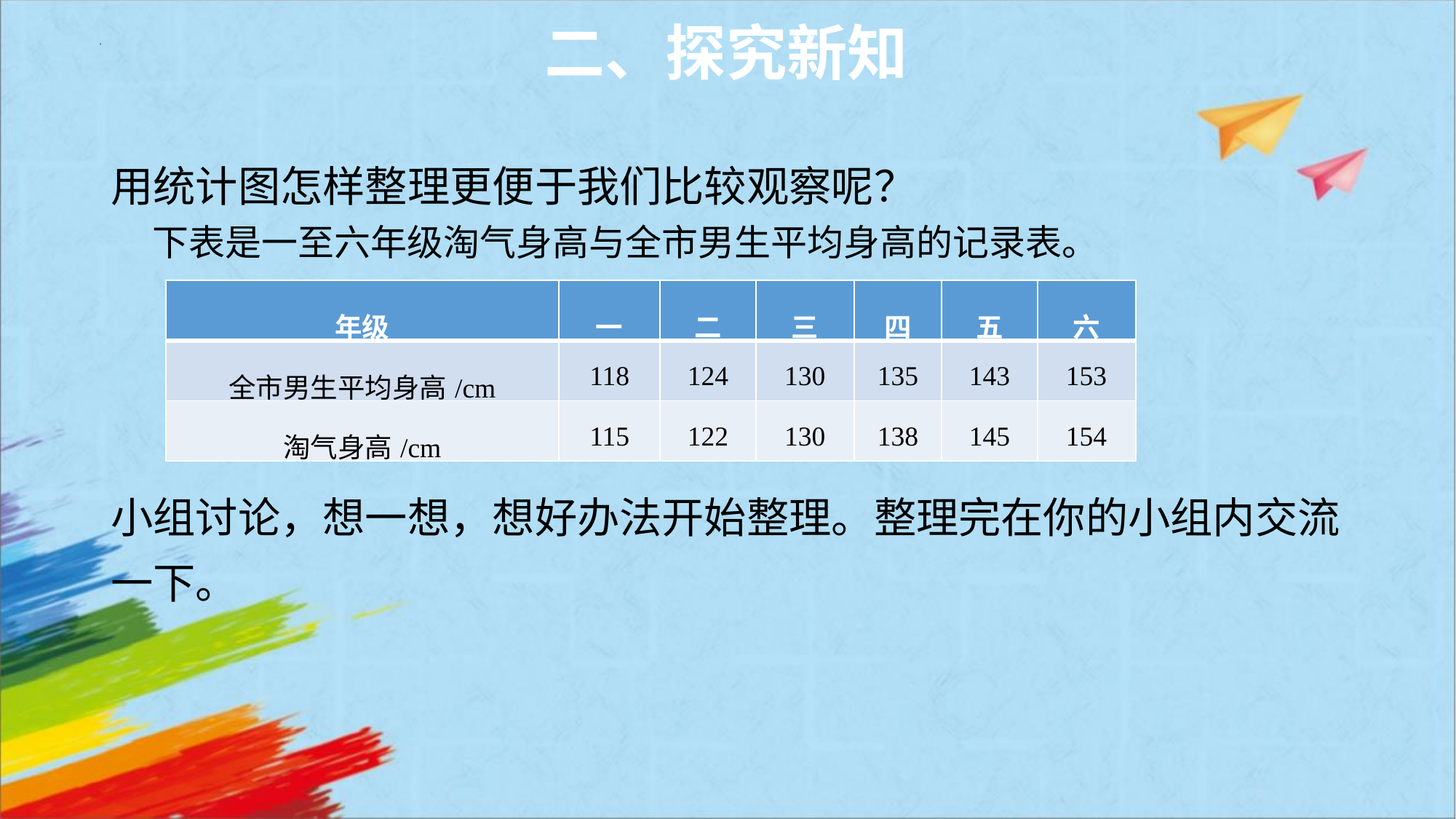

二、探究新知
用统计图怎样整理更便于我们比较观察呢？

小组讨论，想一想，想好办法开始整理。整理完在你的小组内交流一下。

下表是一至六年级淘气身高与全市男生平均身高的记录表。
| 年级 | 一 | 二 | 三 | 四 | 五 | 六 |
| --- | --- | --- | --- | --- | --- | --- |
| 全市男生平均身高/cm | 118 | 124 | 130 | 135 | 143 | 153 |
| 淘气身高/cm | 115 | 122 | 130 | 138 | 145 | 154 |